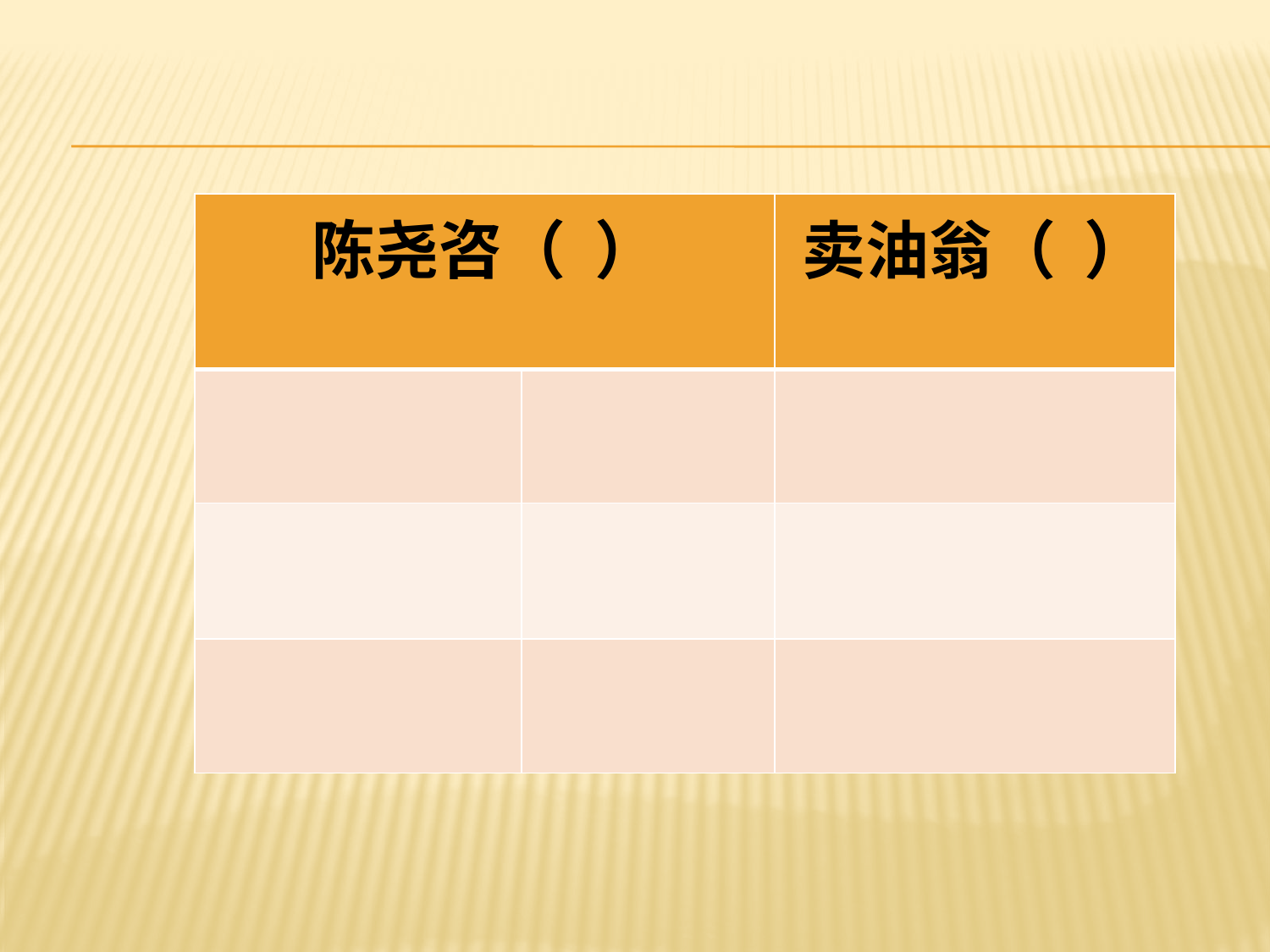

#
| 陈尧咨（ ） |  | 卖油翁（ ） |
| --- | --- | --- |
|  |  |  |
|  |  |  |
|  |  |  |